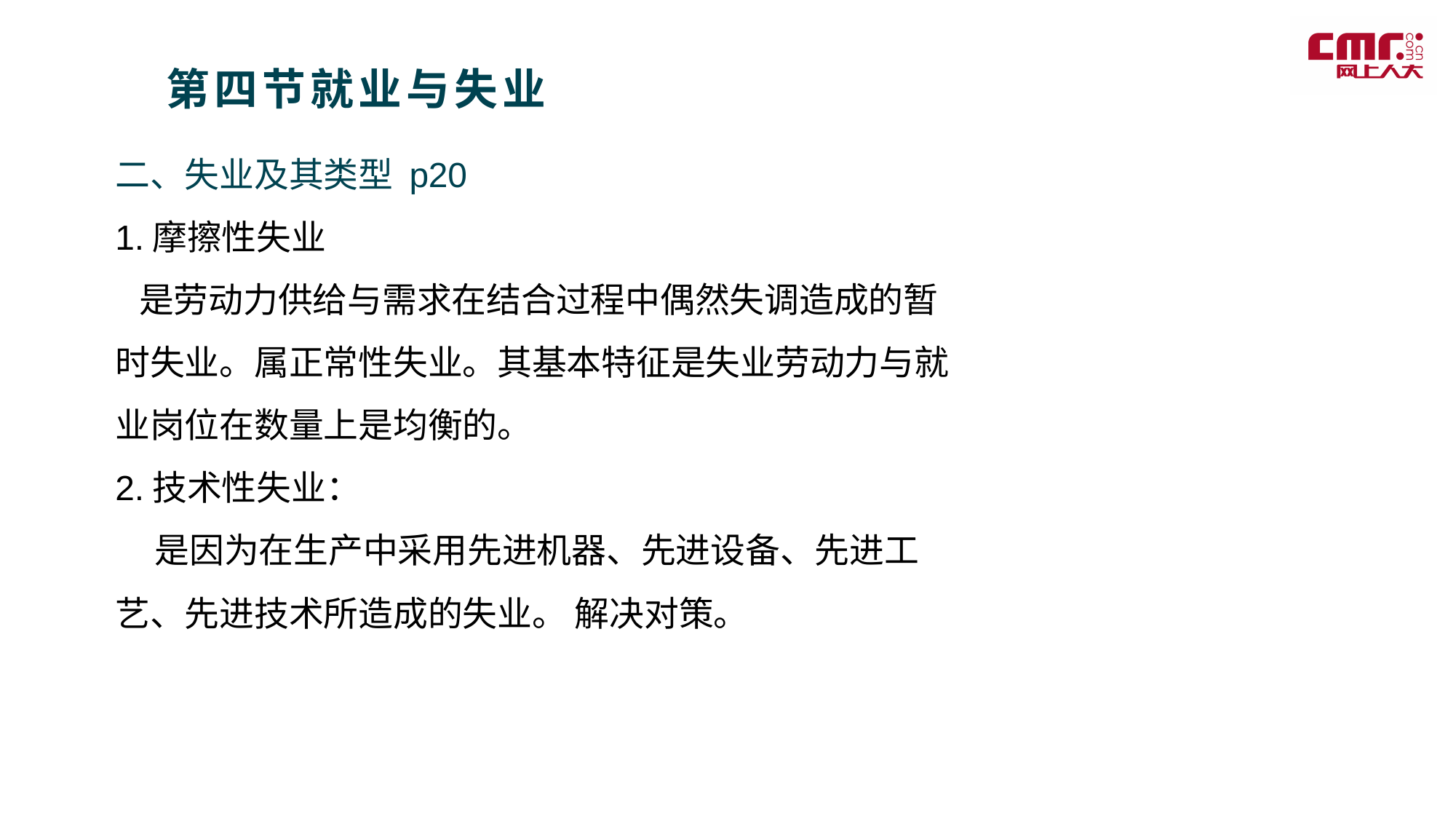

第四节就业与失业
二、失业及其类型 p20
1.摩擦性失业
  是劳动力供给与需求在结合过程中偶然失调造成的暂时失业。属正常性失业。其基本特征是失业劳动力与就业岗位在数量上是均衡的。
2.技术性失业：
    是因为在生产中采用先进机器、先进设备、先进工艺、先进技术所造成的失业。 解决对策。